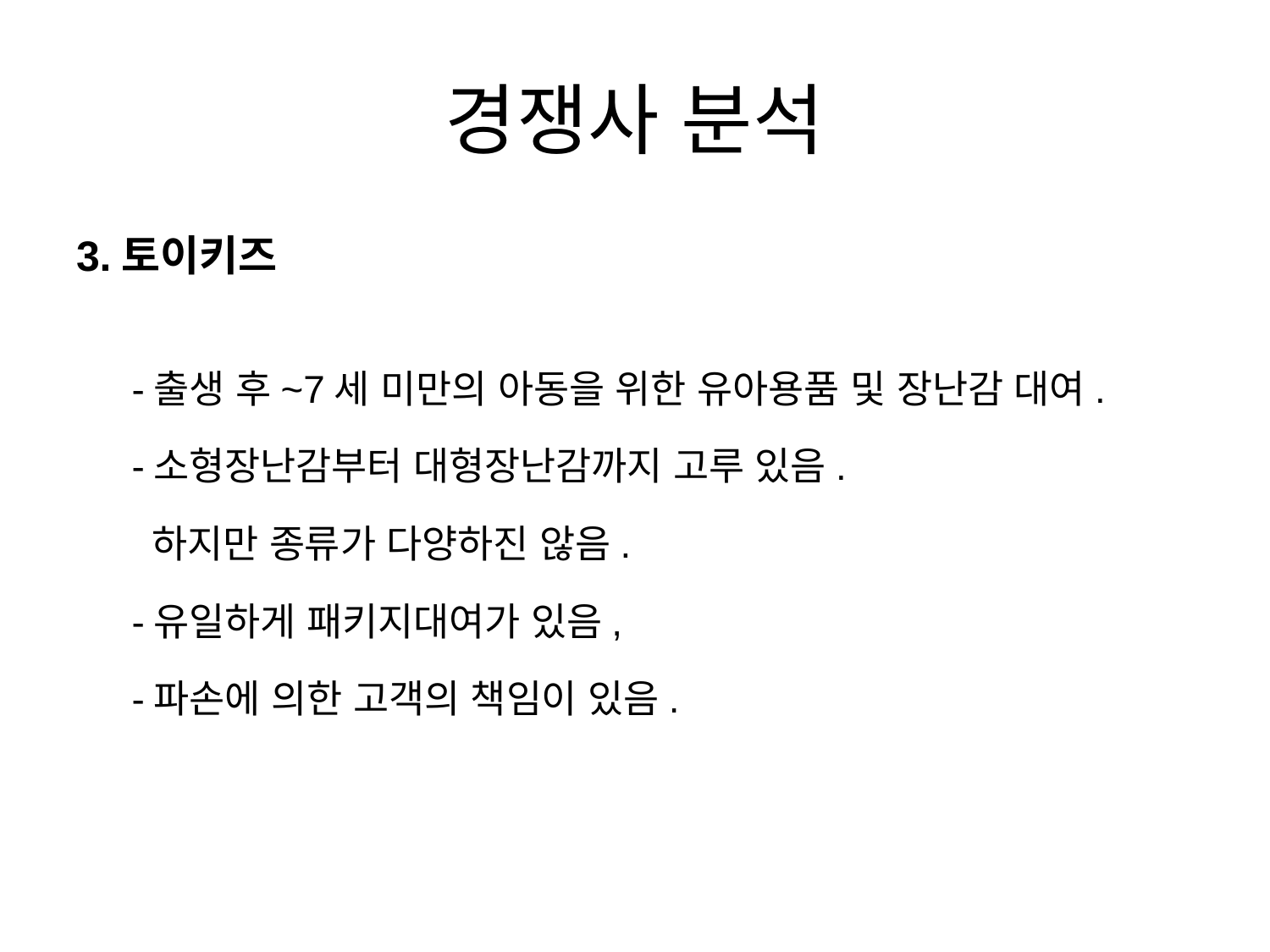

# 경쟁사 분석
3.토이키즈

-출생 후~7세 미만의 아동을 위한 유아용품 및 장난감 대여.
-소형장난감부터 대형장난감까지 고루 있음.
 하지만 종류가 다양하진 않음.
-유일하게 패키지대여가 있음,
-파손에 의한 고객의 책임이 있음.